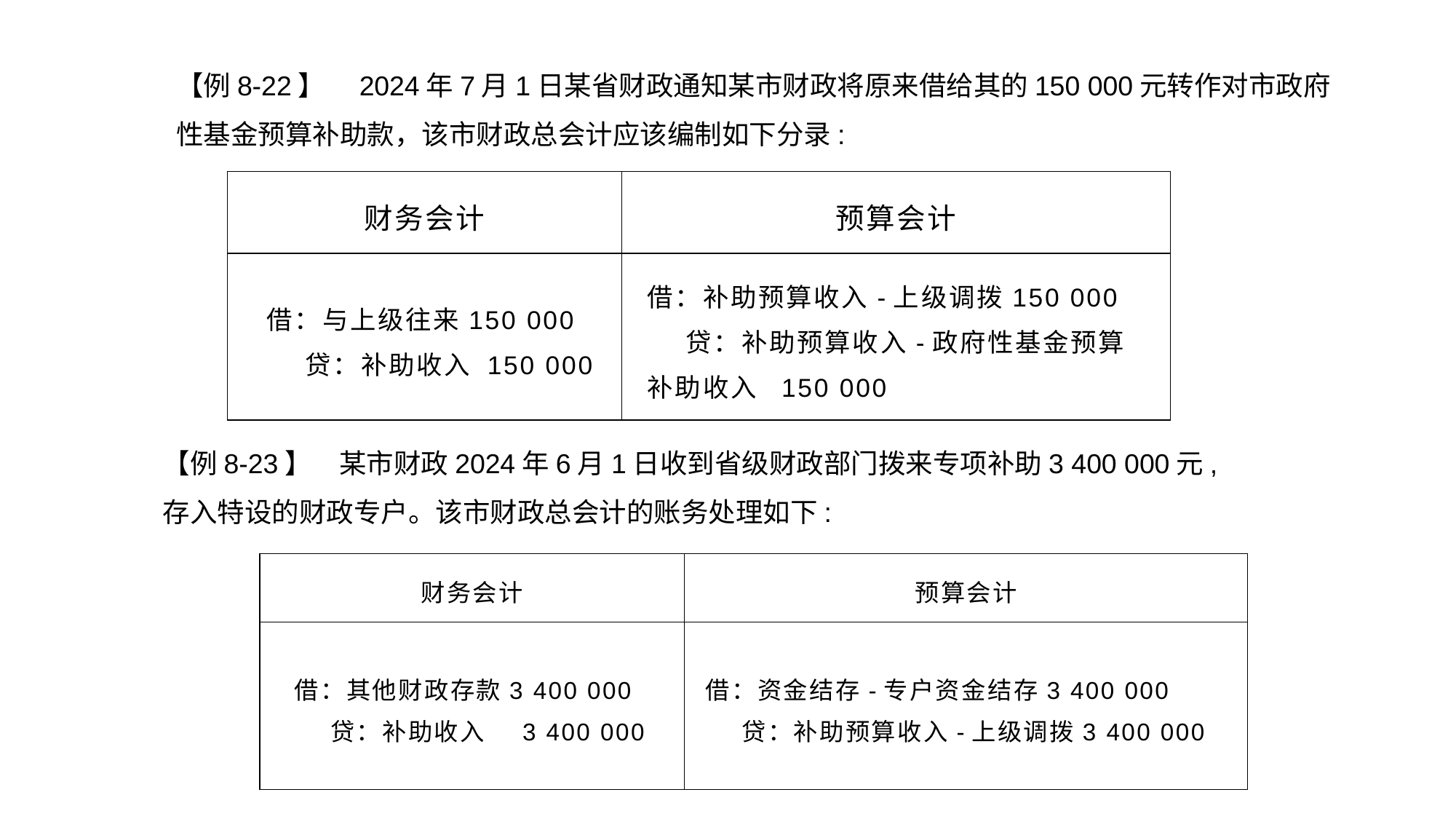

【例8-22】　2024年7月1日某省财政通知某市财政将原来借给其的150 000元转作对市政府性基金预算补助款，该市财政总会计应该编制如下分录:
| 财务会计 | 预算会计 |
| --- | --- |
| 借：与上级往来150 000 贷：补助收入 150 000 | 借：补助预算收入-上级调拨150 000 贷：补助预算收入-政府性基金预算补助收入 150 000 |
【例8-23】　某市财政2024年6月1日收到省级财政部门拨来专项补助3 400 000元,存入特设的财政专户。该市财政总会计的账务处理如下:
| 财务会计 | 预算会计 |
| --- | --- |
| 借：其他财政存款3 400 000 贷：补助收入 3 400 000 | 借：资金结存-专户资金结存3 400 000 贷：补助预算收入-上级调拨3 400 000 |